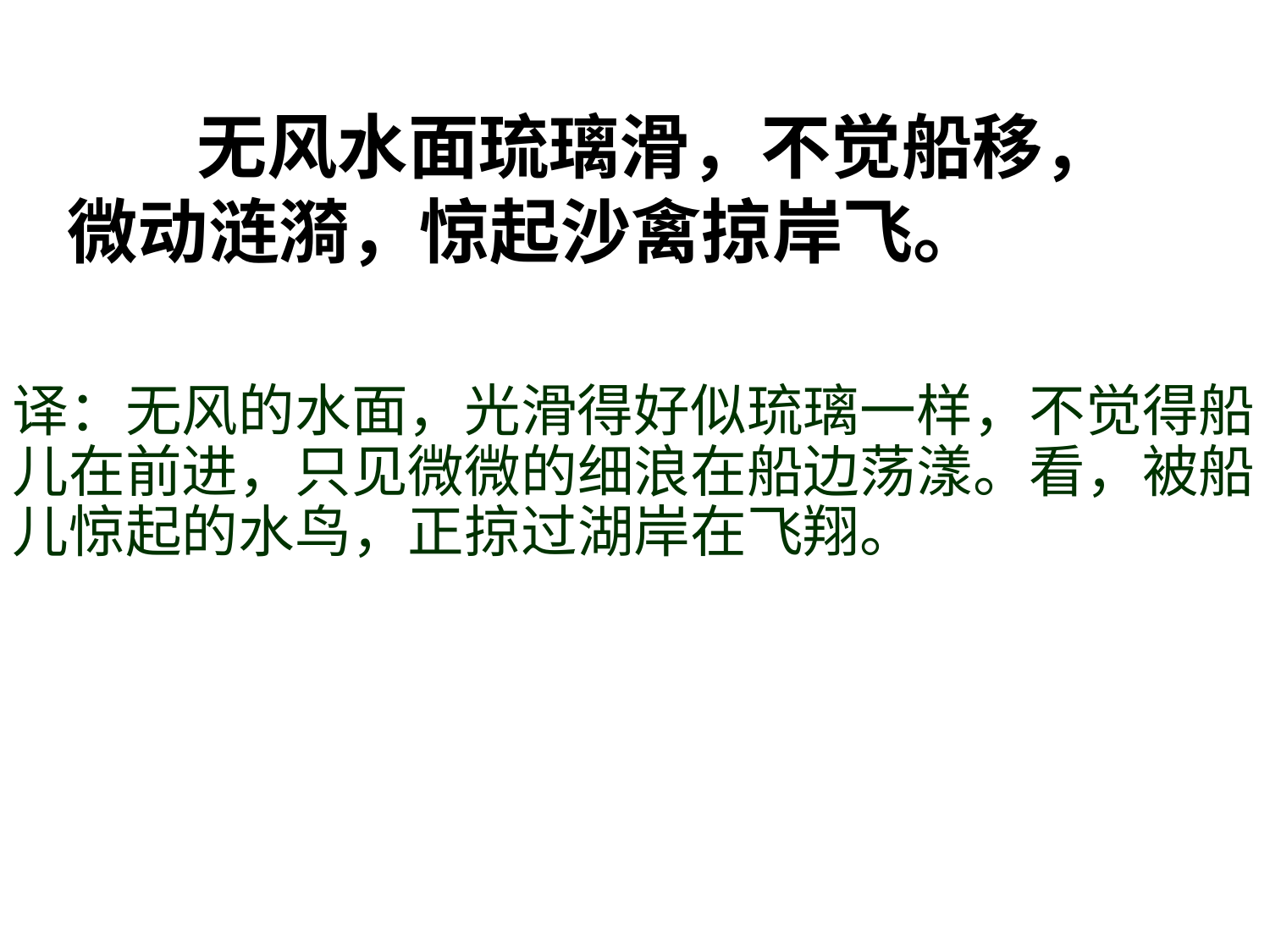

无风水面琉璃滑，不觉船移，微动涟漪，惊起沙禽掠岸飞。
译：无风的水面，光滑得好似琉璃一样，不觉得船儿在前进，只见微微的细浪在船边荡漾。看，被船儿惊起的水鸟，正掠过湖岸在飞翔。
14